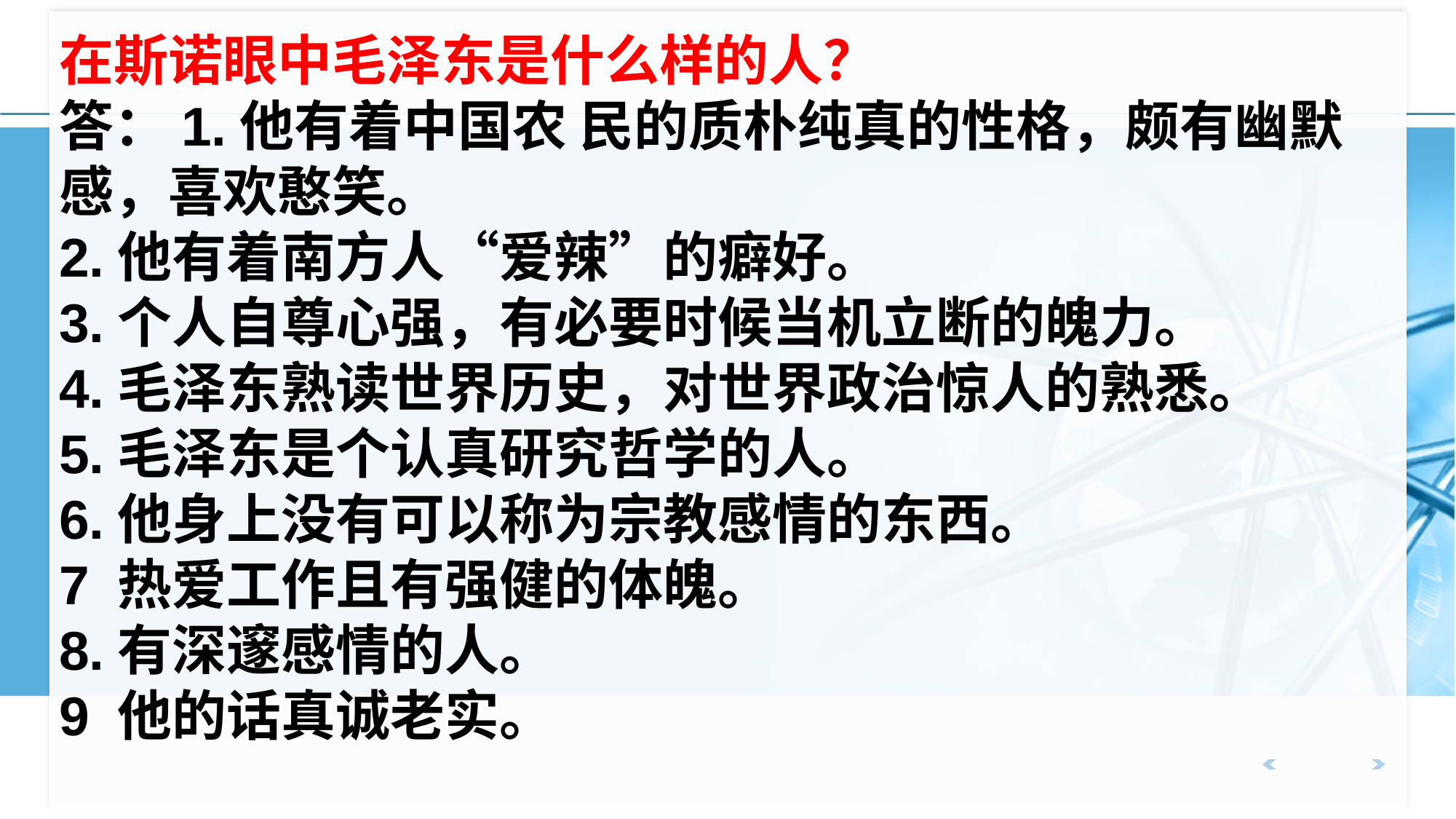

在斯诺眼中毛泽东是什么样的人？
答：1.他有着中国农 民的质朴纯真的性格，颇有幽默感，喜欢憨笑。
2.他有着南方人“爱辣”的癖好。
3.个人自尊心强，有必要时候当机立断的魄力。
4.毛泽东熟读世界历史，对世界政治惊人的熟悉。
5.毛泽东是个认真研究哲学的人。
6.他身上没有可以称为宗教感情的东西。
7 热爱工作且有强健的体魄。
8.有深邃感情的人。
9 他的话真诚老实。